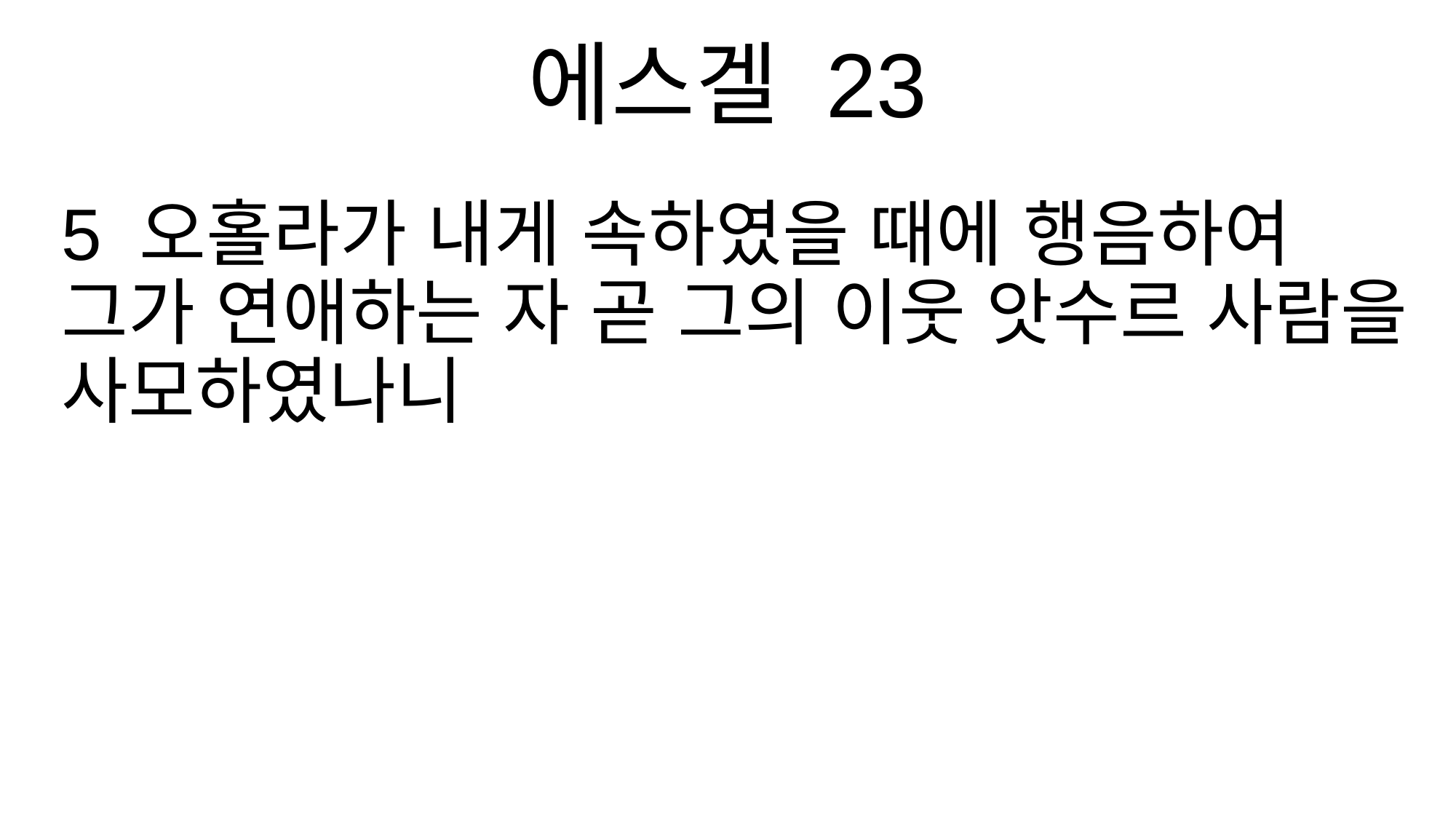

에스겔 23
5 오홀라가 내게 속하였을 때에 행음하여 그가 연애하는 자 곧 그의 이웃 앗수르 사람을 사모하였나니